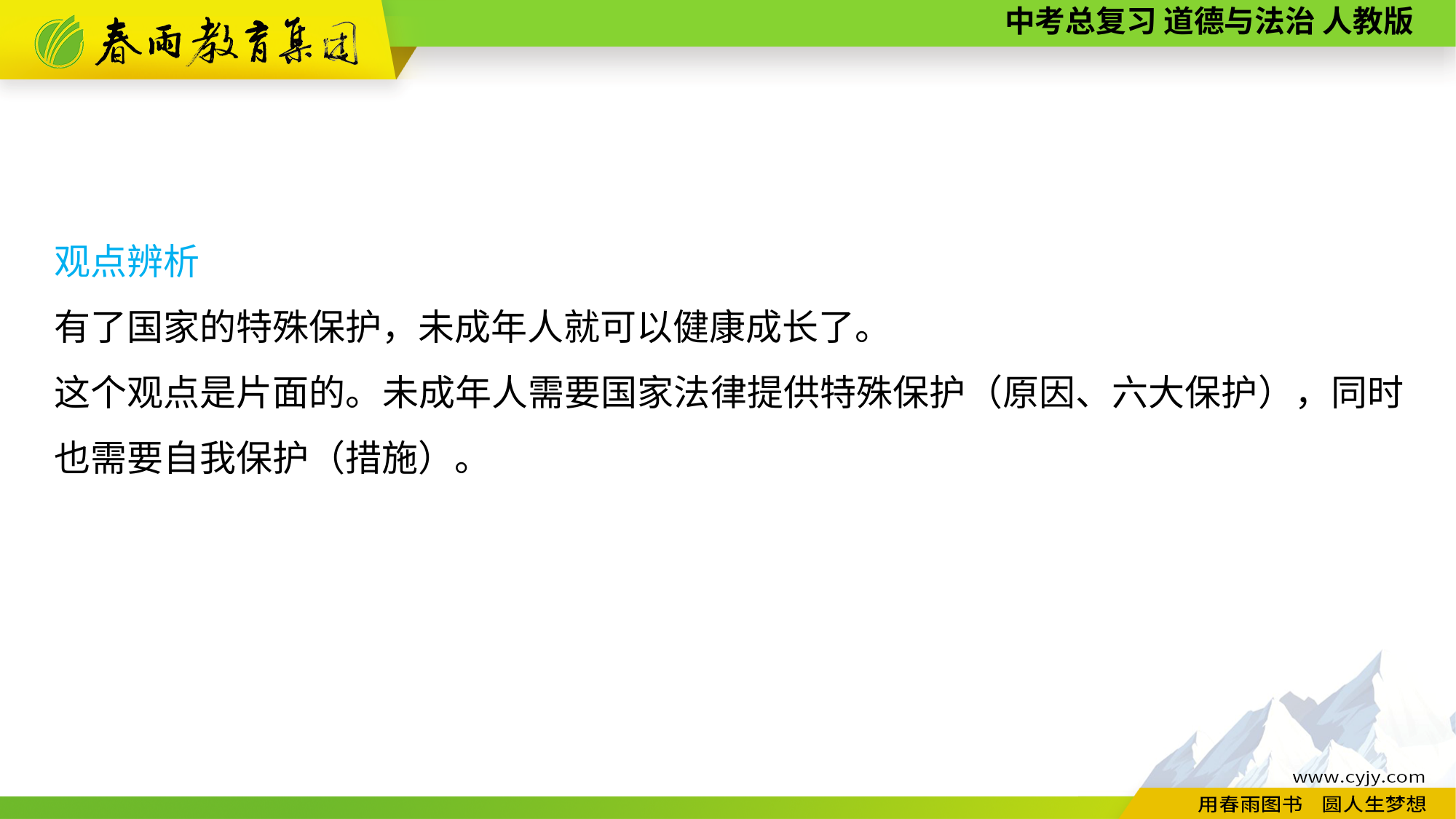

观点辨析
有了国家的特殊保护，未成年人就可以健康成长了。
这个观点是片面的。未成年人需要国家法律提供特殊保护（原因、六大保护），同时也需要自我保护（措施）。